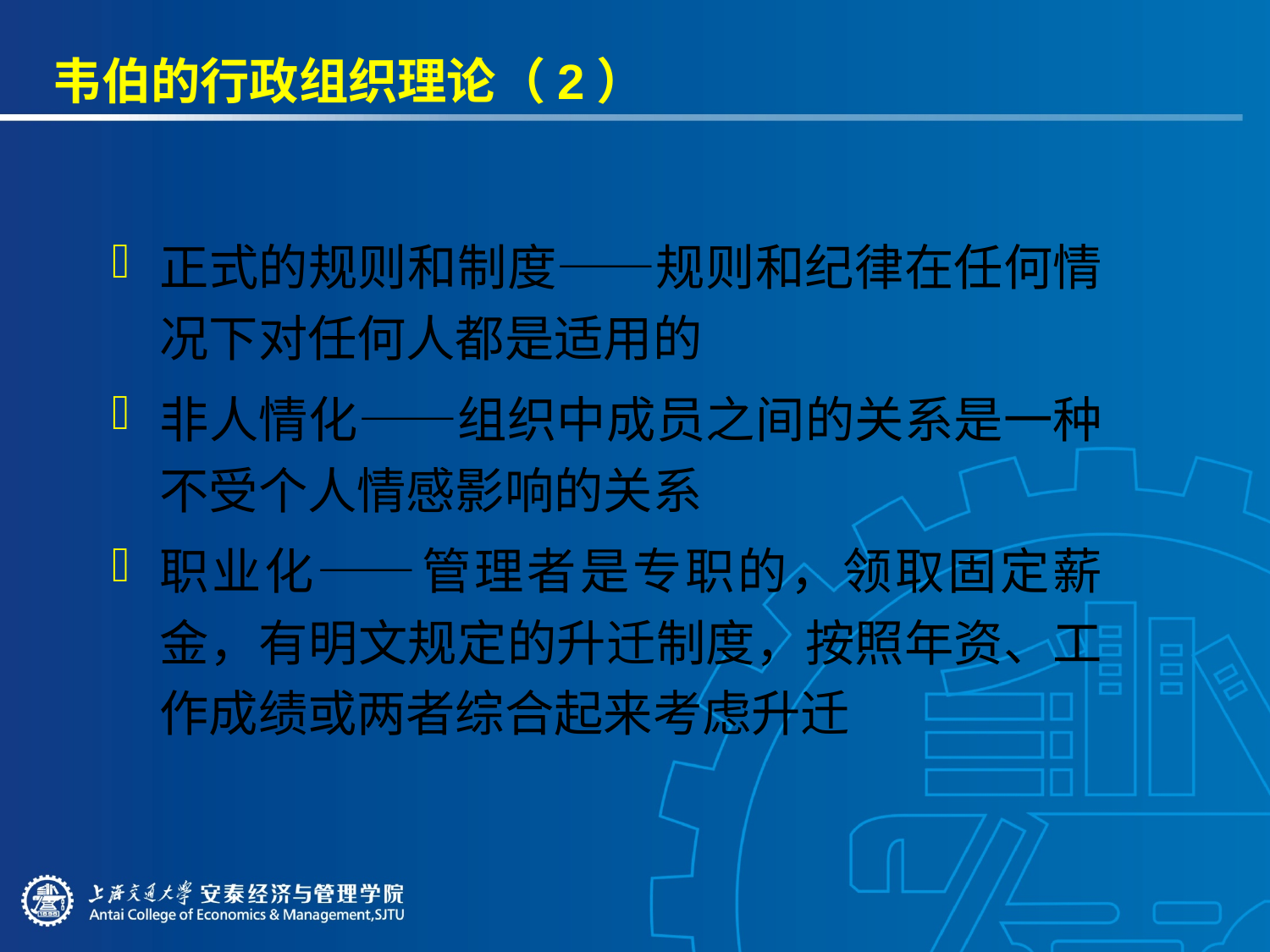

# 韦伯的行政组织理论（2）
正式的规则和制度——规则和纪律在任何情况下对任何人都是适用的
非人情化——组织中成员之间的关系是一种不受个人情感影响的关系
职业化——管理者是专职的，领取固定薪金，有明文规定的升迁制度，按照年资、工作成绩或两者综合起来考虑升迁